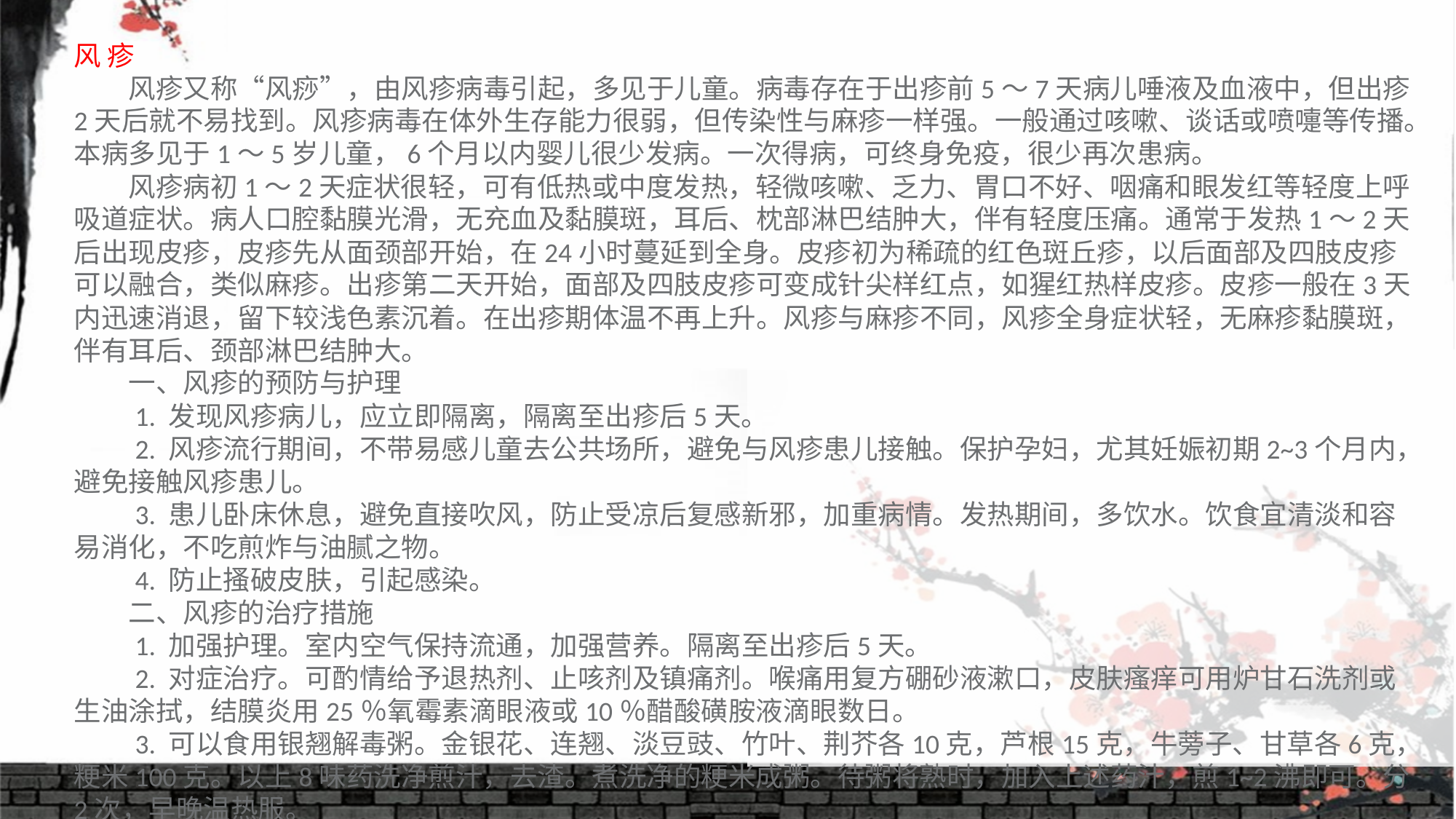

风 疹
　　风疹又称“风痧”，由风疹病毒引起，多见于儿童。病毒存在于出疹前5～7天病儿唾液及血液中，但出疹2天后就不易找到。风疹病毒在体外生存能力很弱，但传染性与麻疹一样强。一般通过咳嗽、谈话或喷嚏等传播。本病多见于1～5岁儿童，6个月以内婴儿很少发病。一次得病，可终身免疫，很少再次患病。
　　风疹病初1～2天症状很轻，可有低热或中度发热，轻微咳嗽、乏力、胃口不好、咽痛和眼发红等轻度上呼吸道症状。病人口腔黏膜光滑，无充血及黏膜斑，耳后、枕部淋巴结肿大，伴有轻度压痛。通常于发热1～2天后出现皮疹，皮疹先从面颈部开始，在24小时蔓延到全身。皮疹初为稀疏的红色斑丘疹，以后面部及四肢皮疹可以融合，类似麻疹。出疹第二天开始，面部及四肢皮疹可变成针尖样红点，如猩红热样皮疹。皮疹一般在3天内迅速消退，留下较浅色素沉着。在出疹期体温不再上升。风疹与麻疹不同，风疹全身症状轻，无麻疹黏膜斑，伴有耳后、颈部淋巴结肿大。
　　一、风疹的预防与护理
　　1. 发现风疹病儿，应立即隔离，隔离至出疹后5天。
　　2. 风疹流行期间，不带易感儿童去公共场所，避免与风疹患儿接触。保护孕妇，尤其妊娠初期2~3个月内，避免接触风疹患儿。
　　3. 患儿卧床休息，避免直接吹风，防止受凉后复感新邪，加重病情。发热期间，多饮水。饮食宜清淡和容易消化，不吃煎炸与油腻之物。
　　4. 防止搔破皮肤，引起感染。
　　二、风疹的治疗措施
　　1. 加强护理。室内空气保持流通，加强营养。隔离至出疹后5天。
　　2. 对症治疗。可酌情给予退热剂、止咳剂及镇痛剂。喉痛用复方硼砂液漱口，皮肤瘙痒可用炉甘石洗剂或生油涂拭，结膜炎用25％氧霉素滴眼液或10％醋酸磺胺液滴眼数日。
　　3. 可以食用银翘解毒粥。金银花、连翘、淡豆豉、竹叶、荆芥各10克，芦根15克，牛蒡子、甘草各6克，粳米100克。以上8味药洗净煎汁，去渣。煮洗净的粳米成粥。待粥将熟时，加入上述药汁，煎1~2沸即可。分2次，早晚温热服。